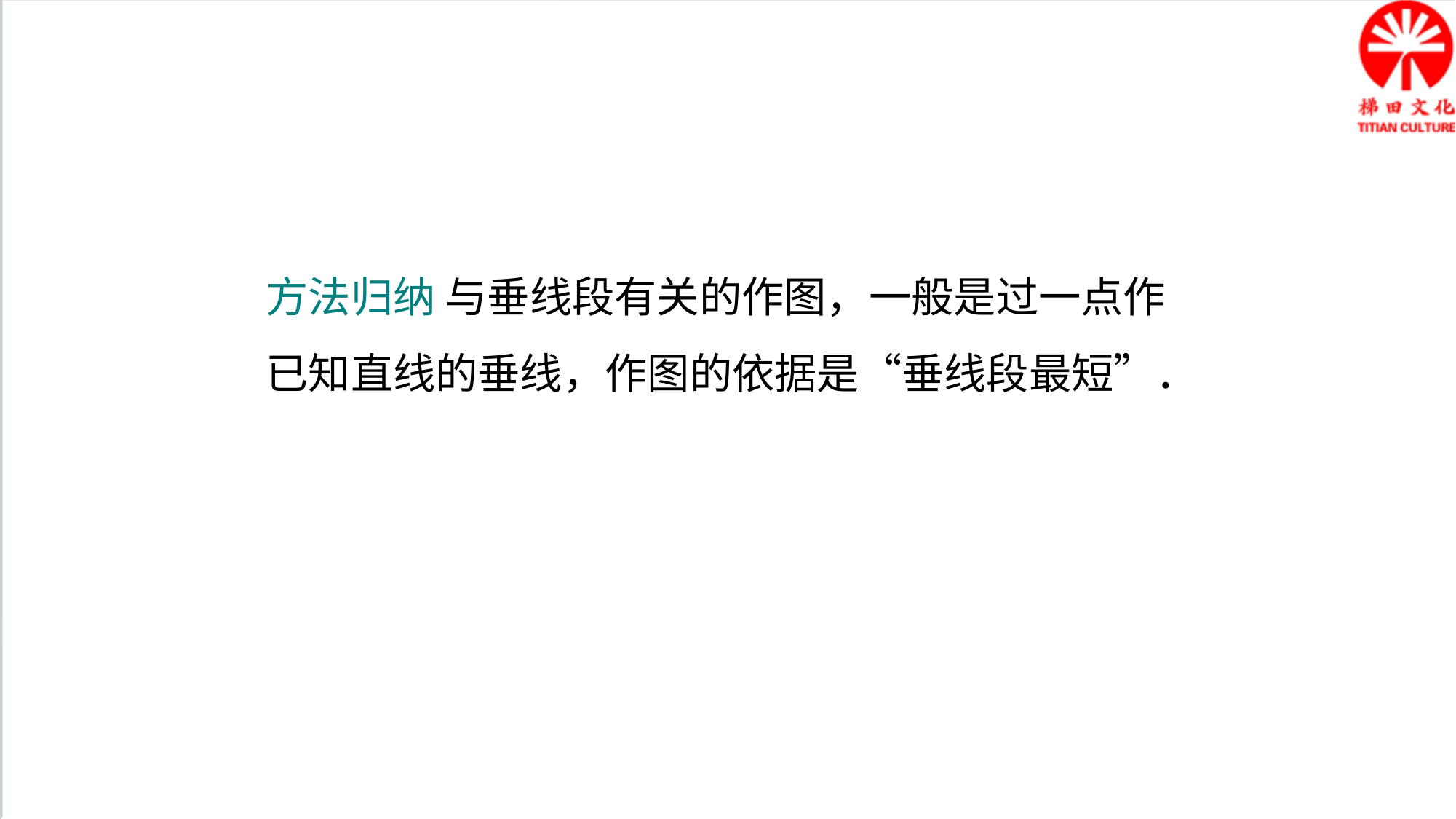

方法归纳 与垂线段有关的作图，一般是过一点作已知直线的垂线，作图的依据是“垂线段最短”．